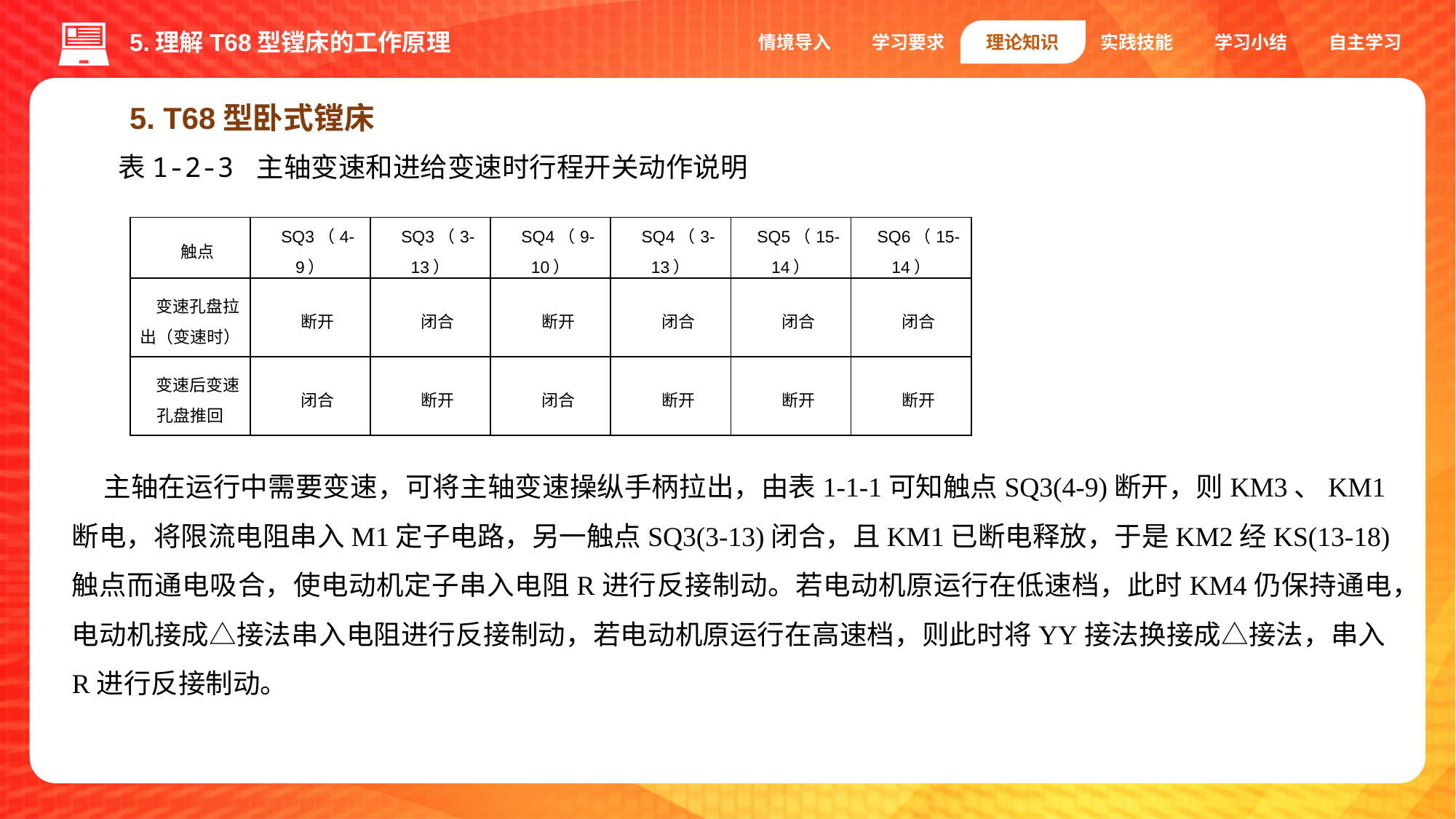

5.理解T68型镗床的工作原理
情境导入
学习要求
理论知识
实践技能
学习小结
自主学习

5. T68型卧式镗床
表1-2-3 主轴变速和进给变速时行程开关动作说明
| 触点 | SQ3（4-9） | SQ3（3-13） | SQ4（9-10） | SQ4（3-13） | SQ5（15-14） | SQ6（15-14） |
| --- | --- | --- | --- | --- | --- | --- |
| 变速孔盘拉出（变速时） | 断开 | 闭合 | 断开 | 闭合 | 闭合 | 闭合 |
| 变速后变速孔盘推回 | 闭合 | 断开 | 闭合 | 断开 | 断开 | 断开 |
主轴在运行中需要变速，可将主轴变速操纵手柄拉出，由表1-1-1可知触点SQ3(4-9)断开，则KM3、KM1断电，将限流电阻串入M1定子电路，另一触点SQ3(3-13)闭合，且KM1已断电释放，于是KM2经KS(13-18)触点而通电吸合，使电动机定子串入电阻R进行反接制动。若电动机原运行在低速档，此时KM4仍保持通电，电动机接成△接法串入电阻进行反接制动，若电动机原运行在高速档，则此时将YY接法换接成△接法，串入R进行反接制动。